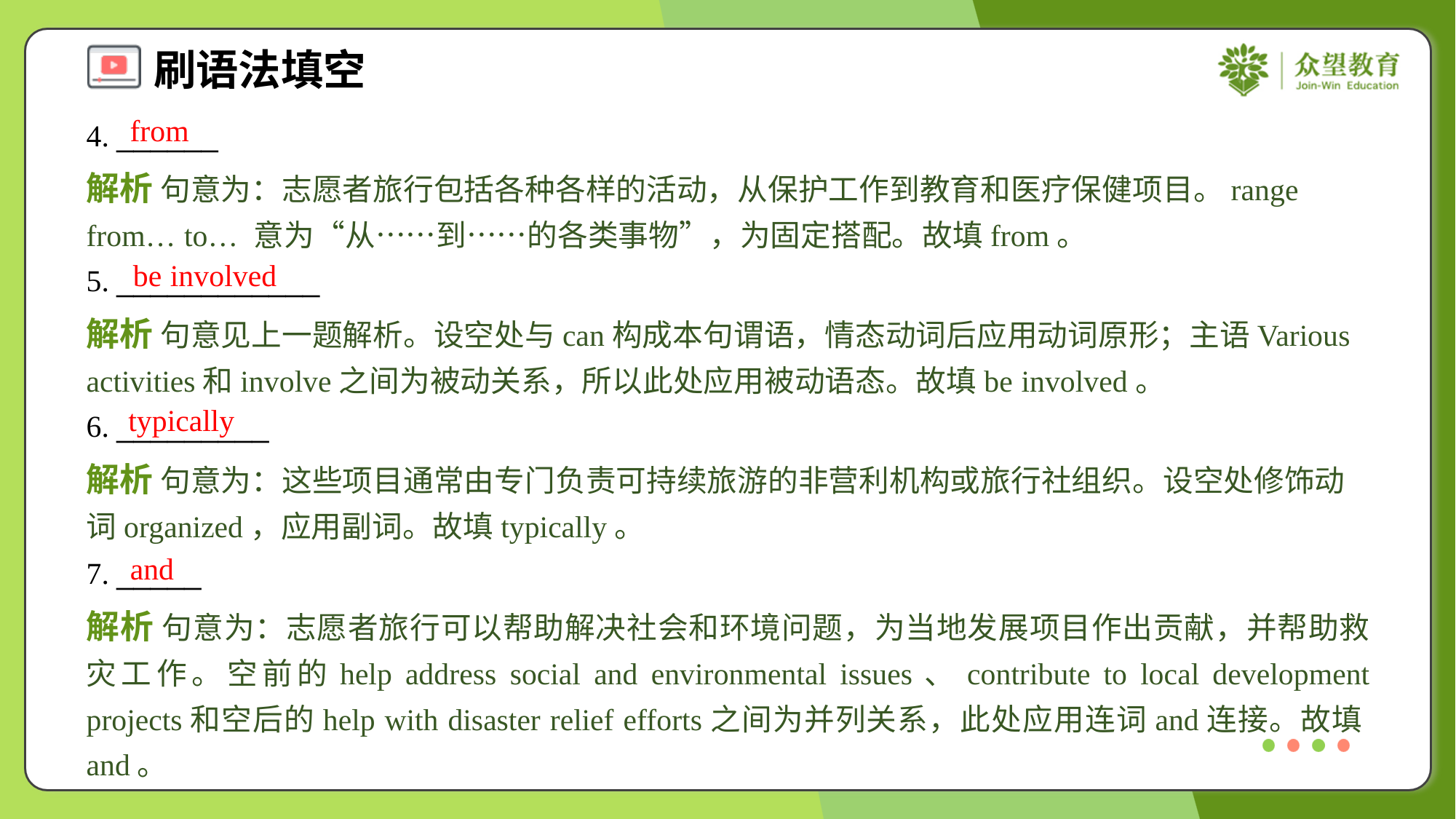

from
4. ______
解析 句意为：志愿者旅行包括各种各样的活动，从保护工作到教育和医疗保健项目。range from… to… 意为“从……到……的各类事物”，为固定搭配。故填from。
be involved
5. ____________
解析 句意见上一题解析。设空处与can构成本句谓语，情态动词后应用动词原形；主语Various activities和involve之间为被动关系，所以此处应用被动语态。故填be involved。
typically
6. _________
解析 句意为：这些项目通常由专门负责可持续旅游的非营利机构或旅行社组织。设空处修饰动词organized，应用副词。故填typically。
and
7. _____
解析 句意为：志愿者旅行可以帮助解决社会和环境问题，为当地发展项目作出贡献，并帮助救灾工作。空前的help address social and environmental issues、contribute to local development projects和空后的help with disaster relief efforts之间为并列关系，此处应用连词and连接。故填and。